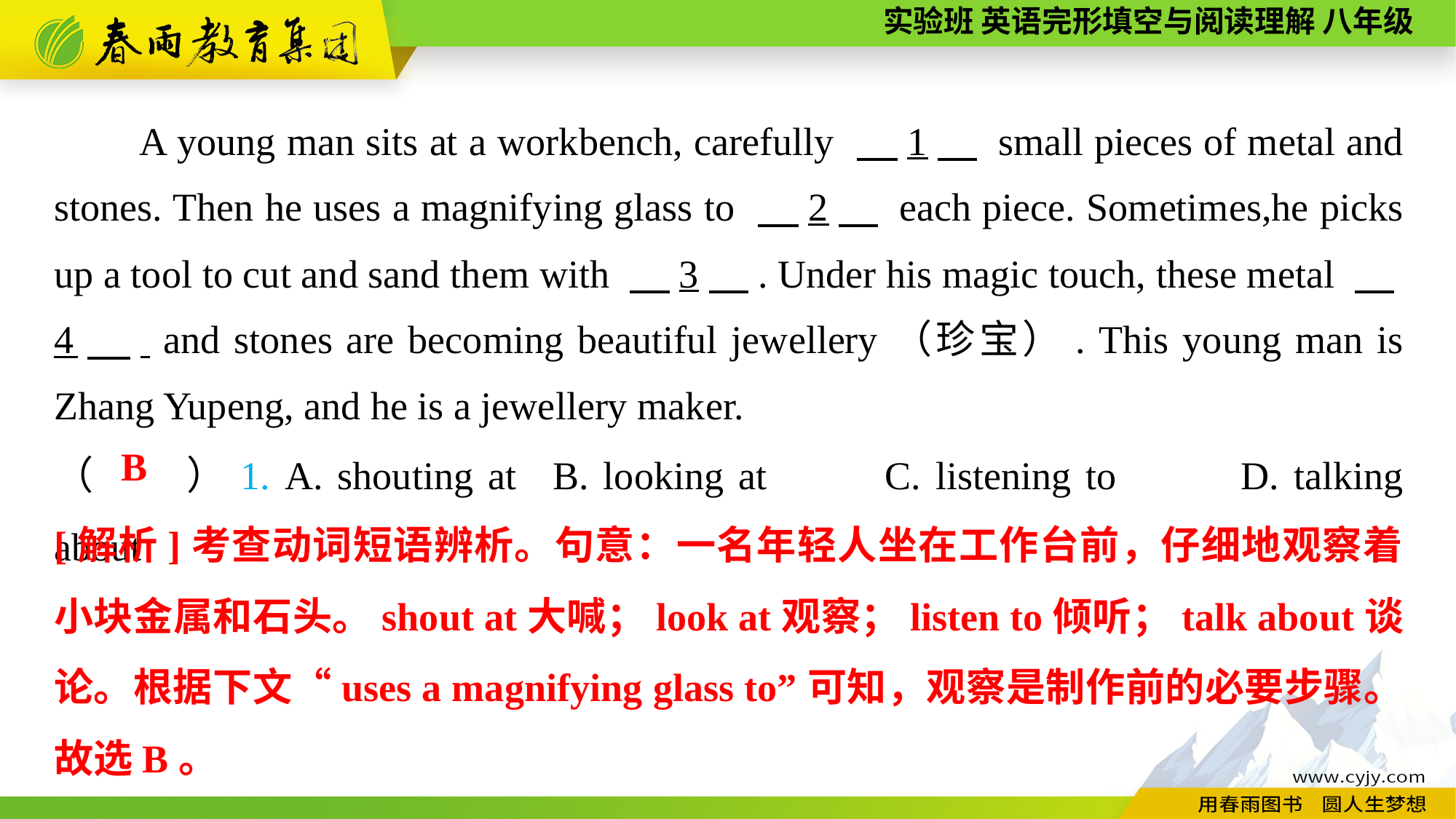

A young man sits at a workbench, carefully 　1　 small pieces of metal and stones. Then he uses a magnifying glass to 　2　 each piece. Sometimes,he picks up a tool to cut and sand them with 　3　. Under his magic touch, these metal 　4　. and stones are becoming beautiful jewellery（珍宝）. This young man is Zhang Yupeng, and he is a jewellery maker.
（　　）1. A. shouting at	  B. looking at	 C. listening to	  D. talking about
B
[解析]考查动词短语辨析。句意：一名年轻人坐在工作台前，仔细地观察着小块金属和石头。shout at大喊；look at观察；listen to倾听；talk about谈论。根据下文“uses a magnifying glass to”可知，观察是制作前的必要步骤。故选B。